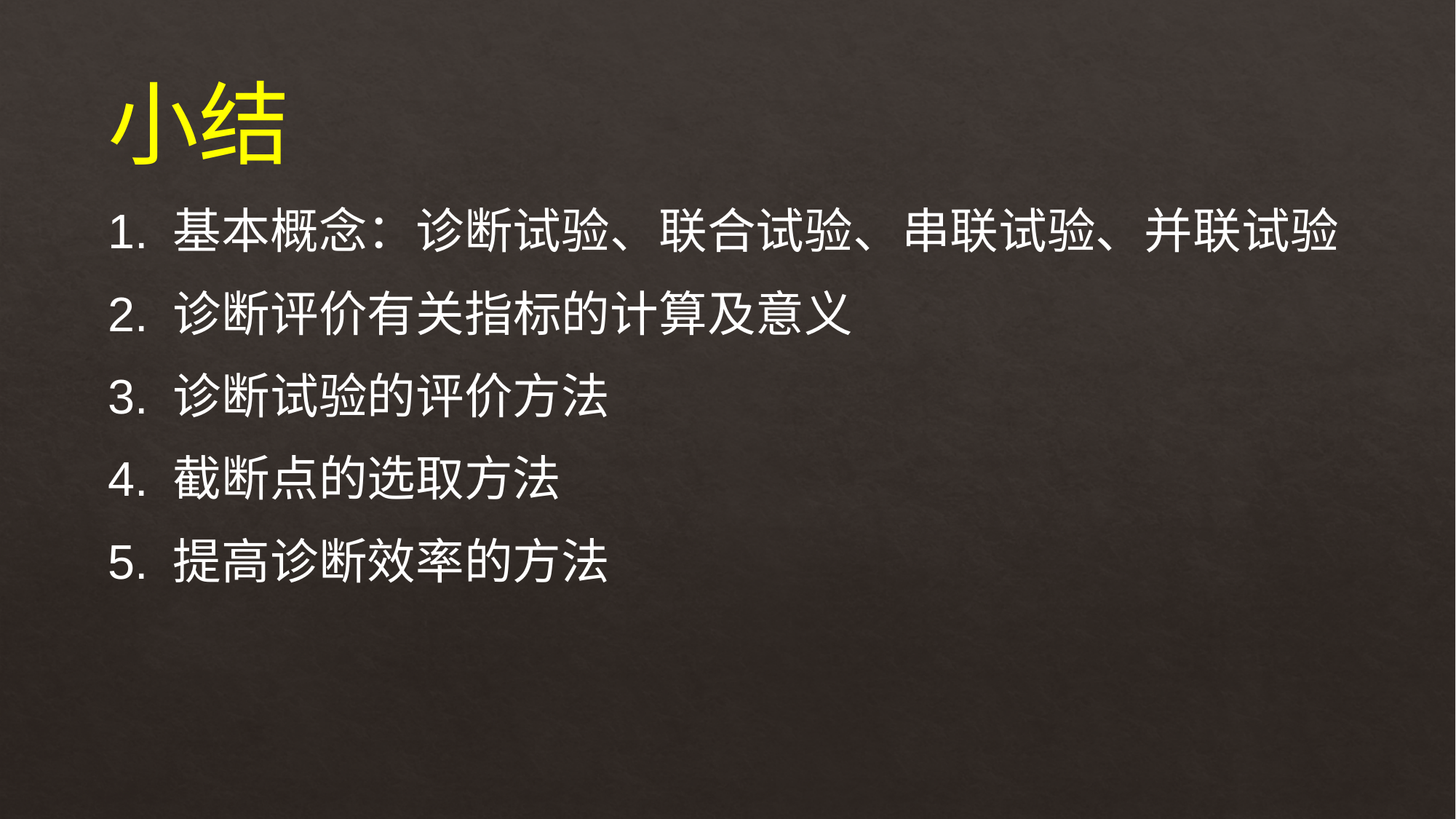

小结
1. 基本概念：诊断试验、联合试验、串联试验、并联试验
2. 诊断评价有关指标的计算及意义
3. 诊断试验的评价方法
4. 截断点的选取方法
5. 提高诊断效率的方法